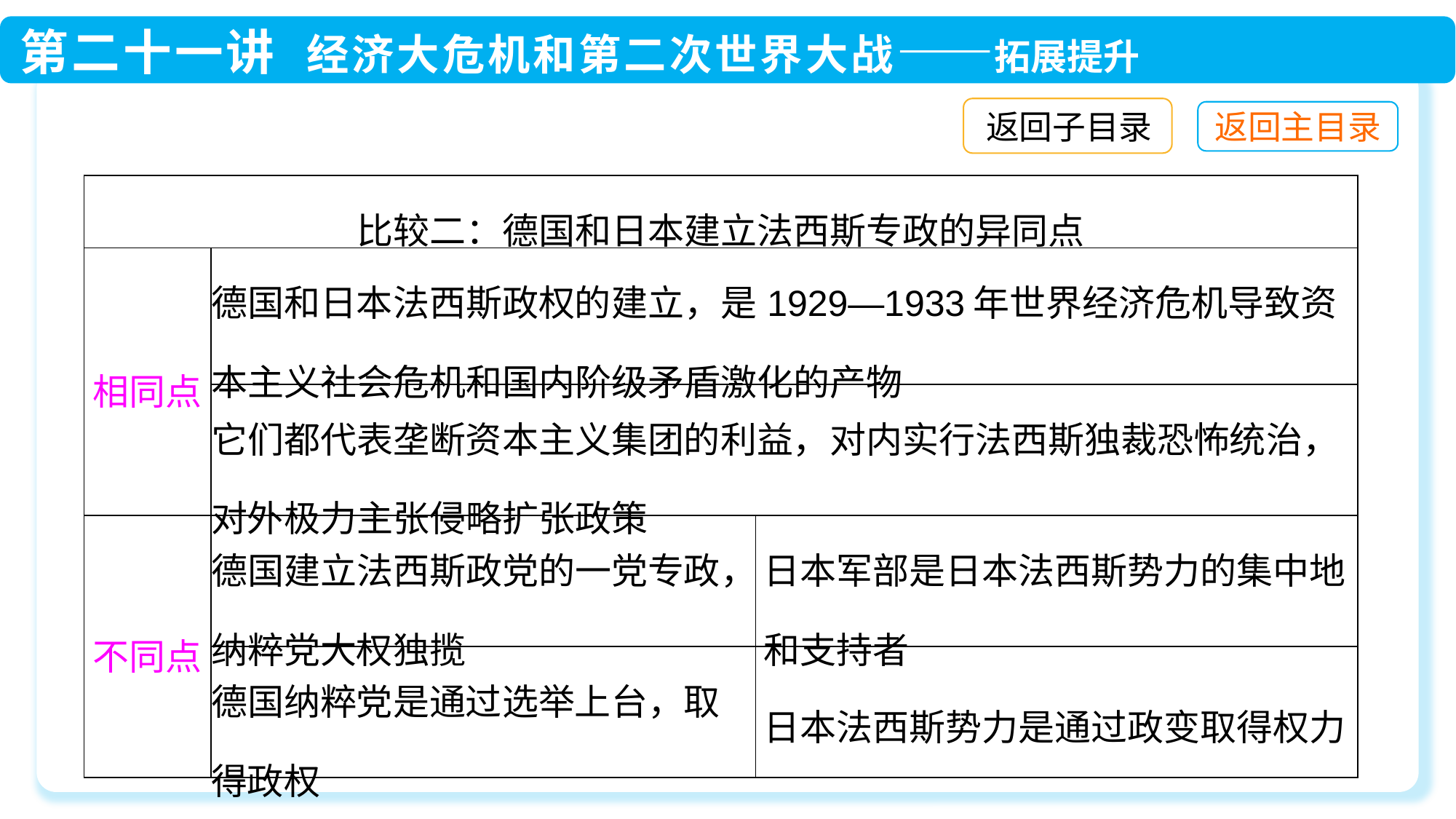

返回子目录
| 比较二：德国和日本建立法西斯专政的异同点 |  |  |
| --- | --- | --- |
| 相同点 | 德国和日本法西斯政权的建立，是1929—1933年世界经济危机导致资本主义社会危机和国内阶级矛盾激化的产物 |  |
|  | 它们都代表垄断资本主义集团的利益，对内实行法西斯独裁恐怖统治，对外极力主张侵略扩张政策 |  |
| 不同点 | 德国建立法西斯政党的一党专政，纳粹党大权独揽 | 日本军部是日本法西斯势力的集中地和支持者 |
|  | 德国纳粹党是通过选举上台，取得政权 | 日本法西斯势力是通过政变取得权力 |